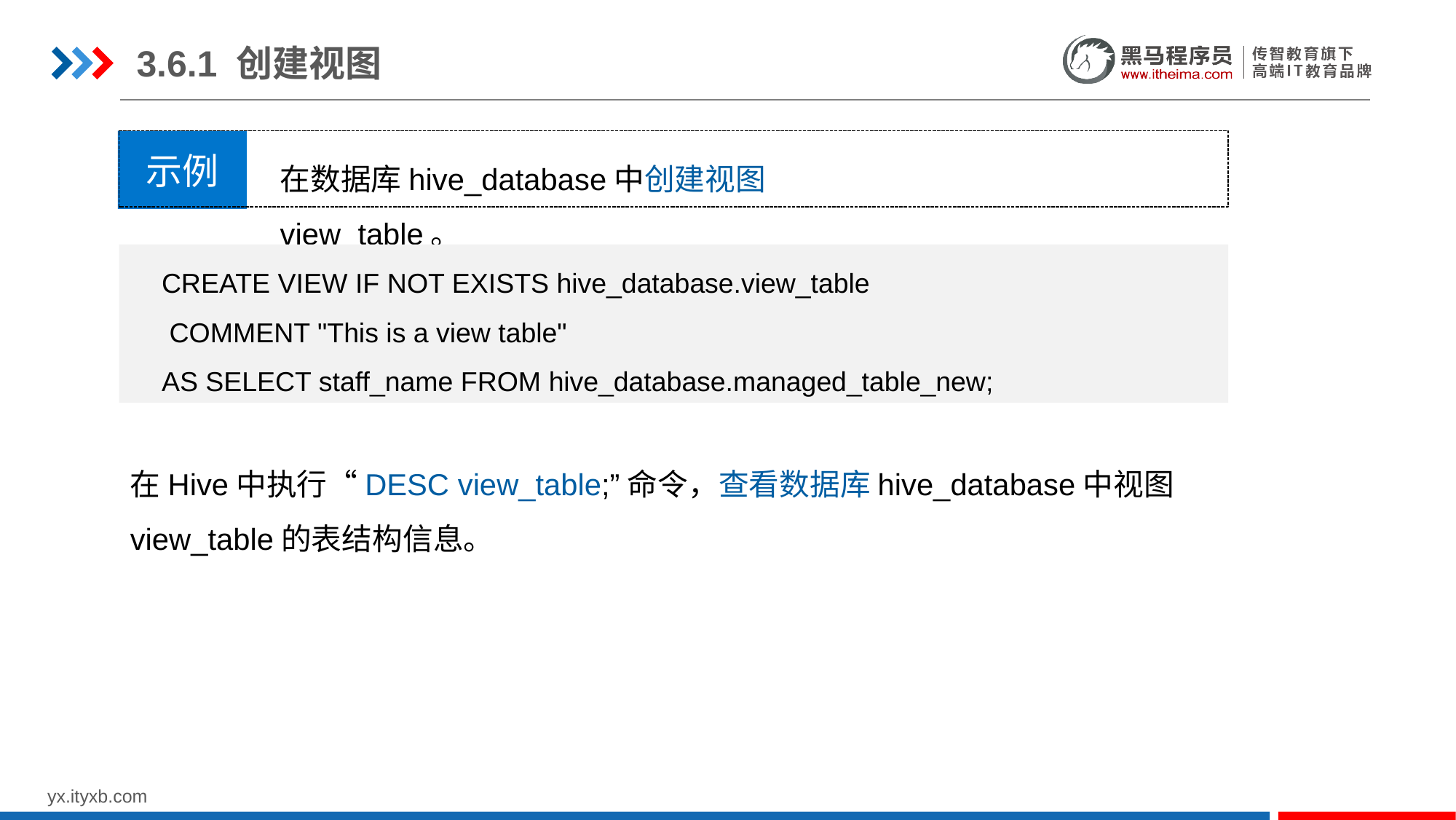

3.6.1 创建视图
示例

在数据库hive_database中创建视图view_table。
CREATE VIEW IF NOT EXISTS hive_database.view_table
 COMMENT "This is a view table"
AS SELECT staff_name FROM hive_database.managed_table_new;
在Hive中执行“DESC view_table;”命令，查看数据库hive_database中视图view_table的表结构信息。